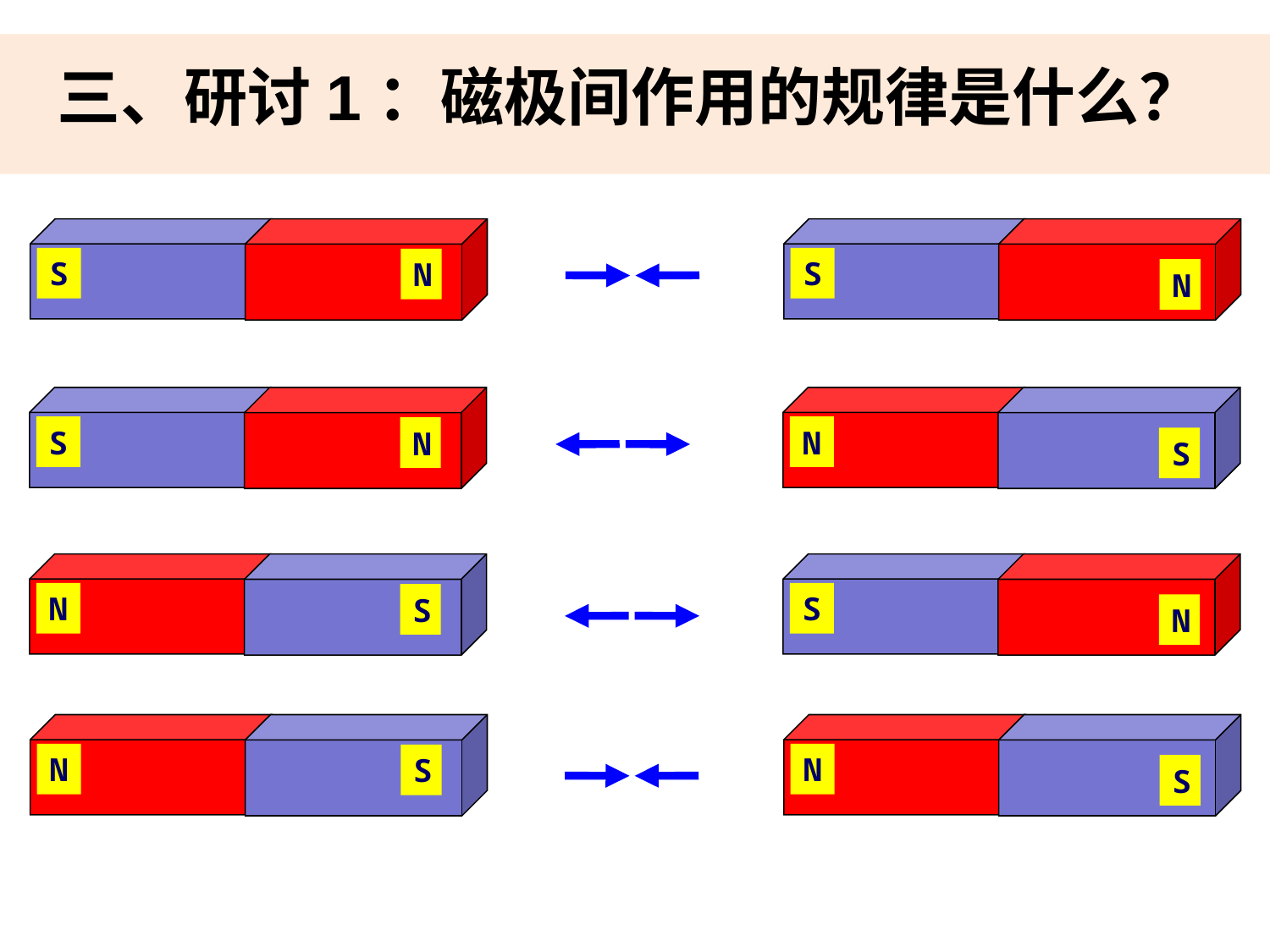

三、研讨1：磁极间作用的规律是什么？

S
N

S
N

S
N

N
S

N
S

S
N

N
S

N
S